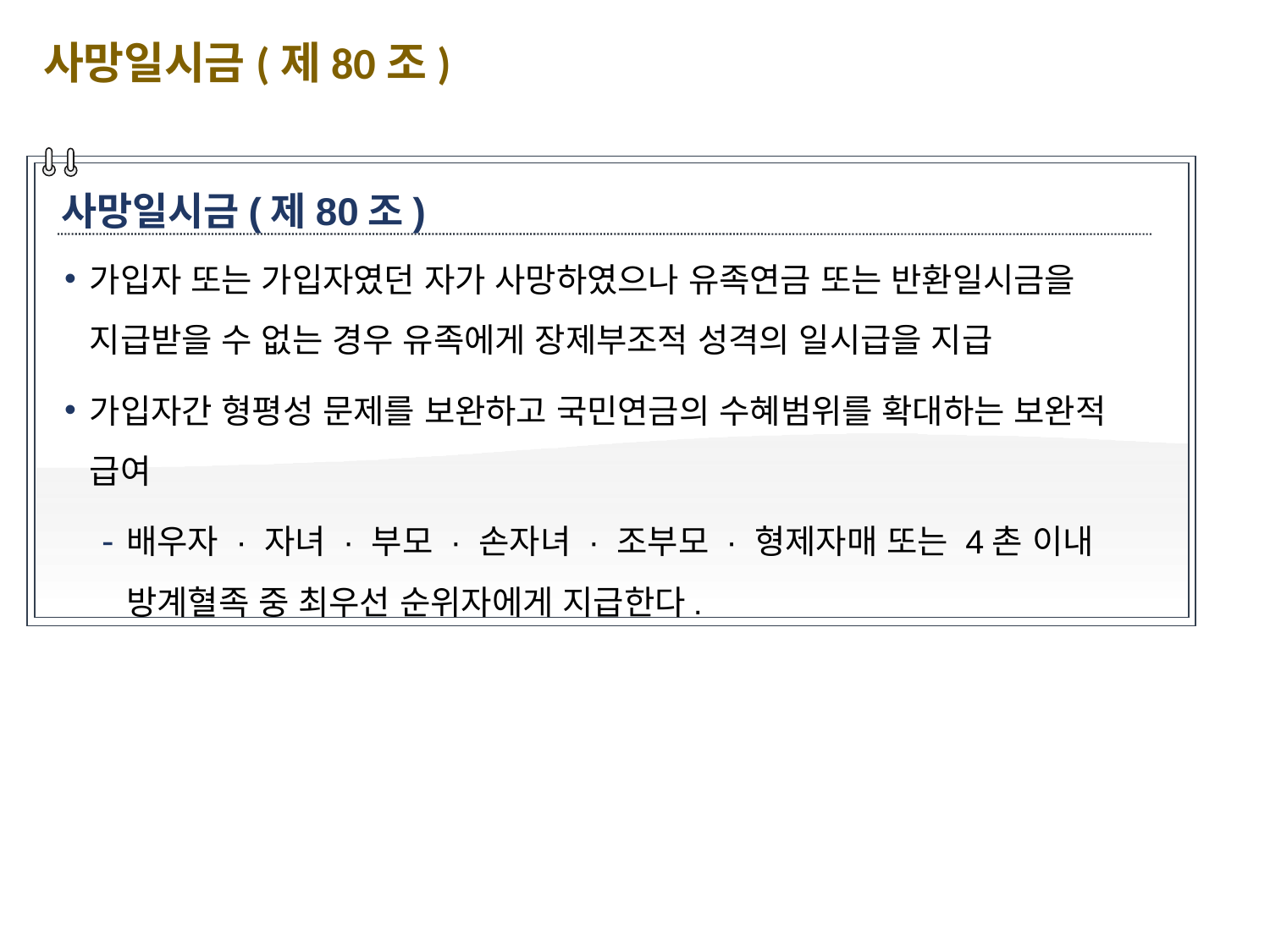

사망일시금(제80조)

사망일시금(제80조)
가입자 또는 가입자였던 자가 사망하였으나 유족연금 또는 반환일시금을 지급받을 수 없는 경우 유족에게 장제부조적 성격의 일시급을 지급
가입자간 형평성 문제를 보완하고 국민연금의 수혜범위를 확대하는 보완적 급여
배우자 · 자녀 · 부모 · 손자녀 · 조부모 · 형제자매 또는 4촌 이내 방계혈족 중 최우선 순위자에게 지급한다.